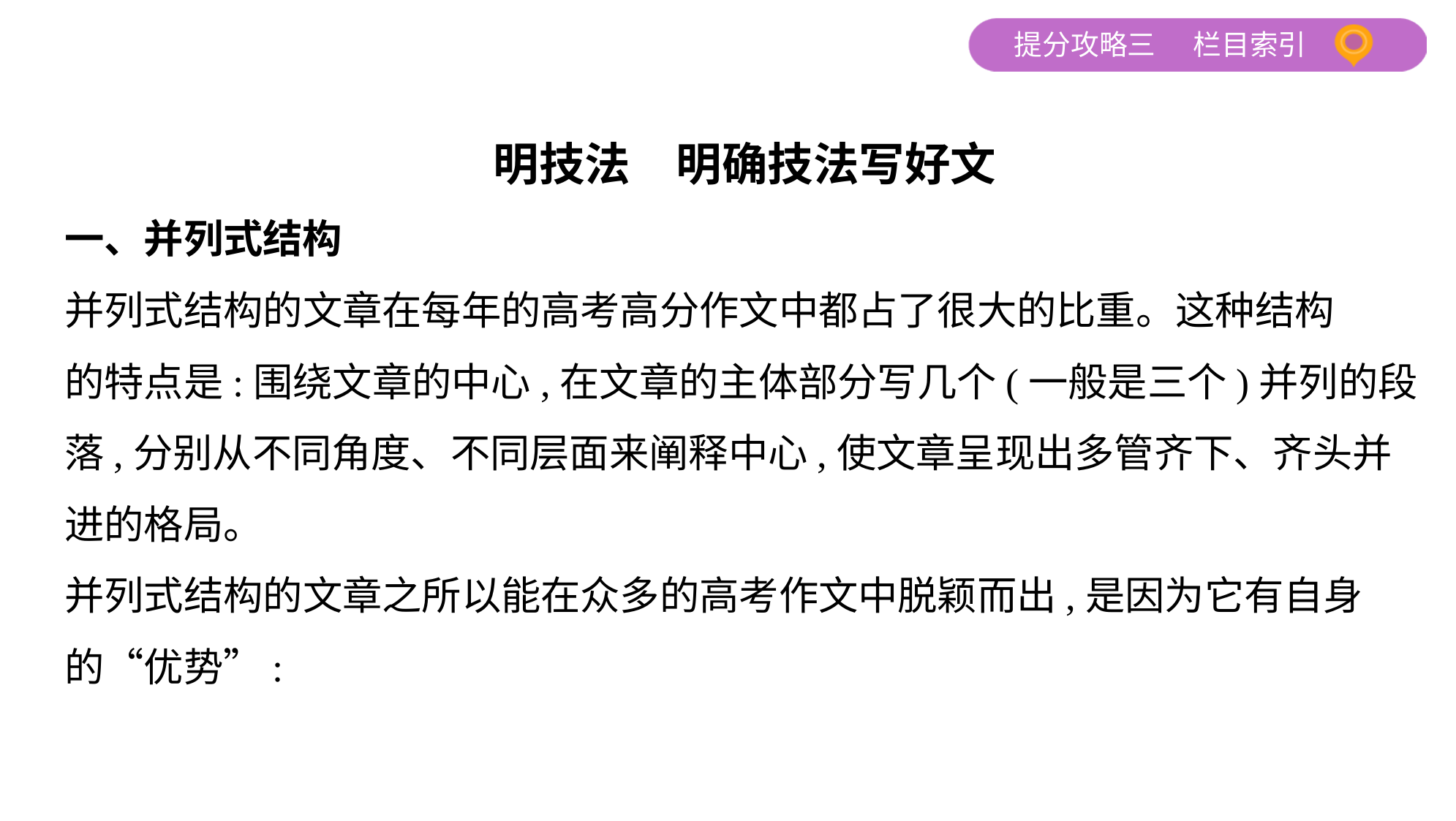

明技法　明确技法写好文
一、并列式结构
并列式结构的文章在每年的高考高分作文中都占了很大的比重。这种结构
的特点是:围绕文章的中心,在文章的主体部分写几个(一般是三个)并列的段
落,分别从不同角度、不同层面来阐释中心,使文章呈现出多管齐下、齐头并
进的格局。
并列式结构的文章之所以能在众多的高考作文中脱颖而出,是因为它有自身
的“优势”: